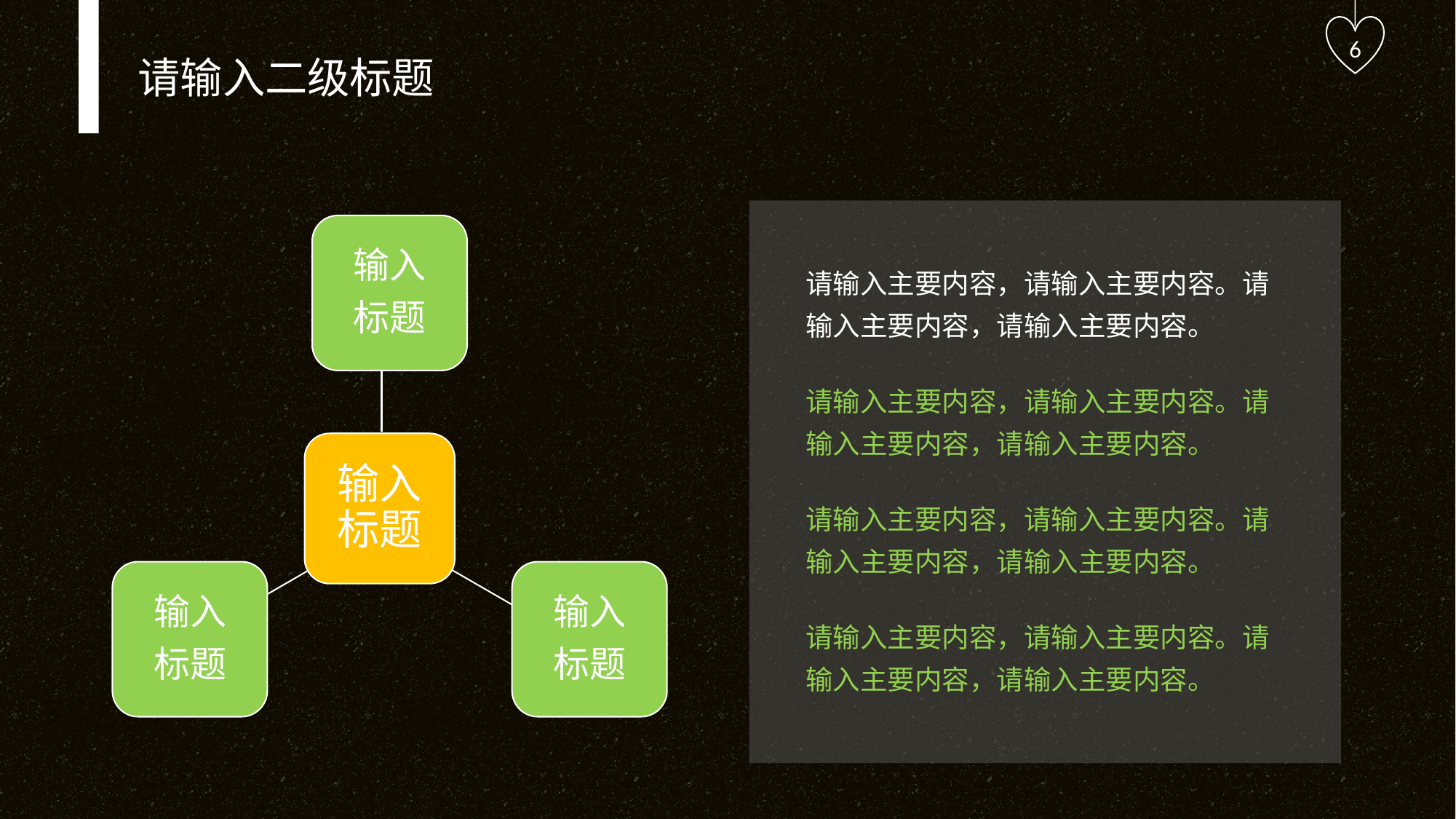

6
请输入二级标题

输入
标题

输入标题
输入
标题
输入
标题

请输入主要内容，请输入主要内容。请输入主要内容，请输入主要内容。
请输入主要内容，请输入主要内容。请输入主要内容，请输入主要内容。
请输入主要内容，请输入主要内容。请输入主要内容，请输入主要内容。
请输入主要内容，请输入主要内容。请输入主要内容，请输入主要内容。